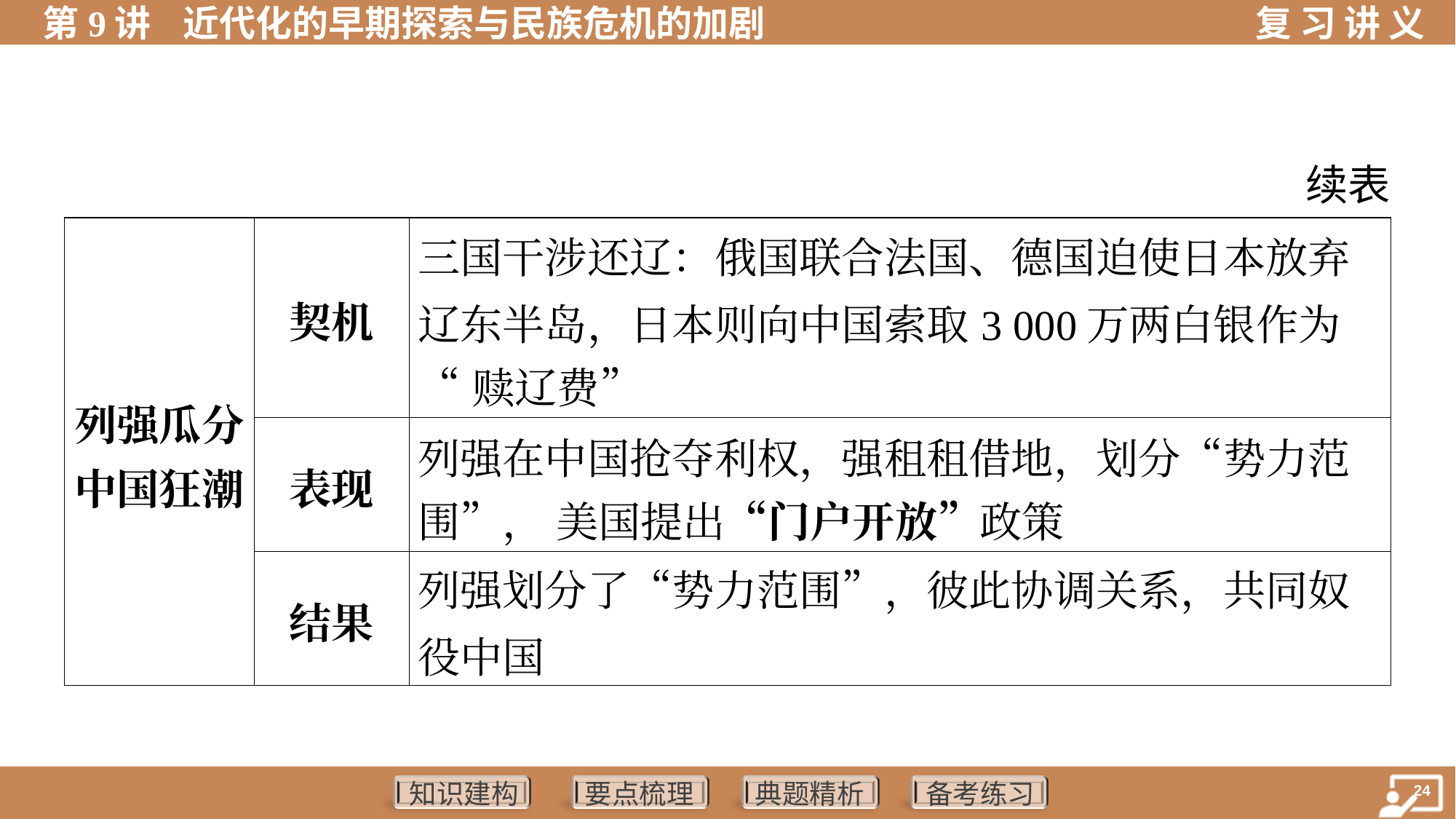

续表
| 列强瓜分 中国狂潮 | 契机 | 三国干涉还辽：俄国联合法国、德国迫使日本放弃 辽东半岛，日本则向中国索取3 000万两白银作为 “赎辽费” |  |
| --- | --- | --- | --- |
|  | 表现 | 列强在中国抢夺利权，强租租借地，划分“势力范 围”， 美国提出“门户开放”政策 |  |
|  | 结果 | 列强划分了“势力范围”，彼此协调关系，共同奴役中国 |  |